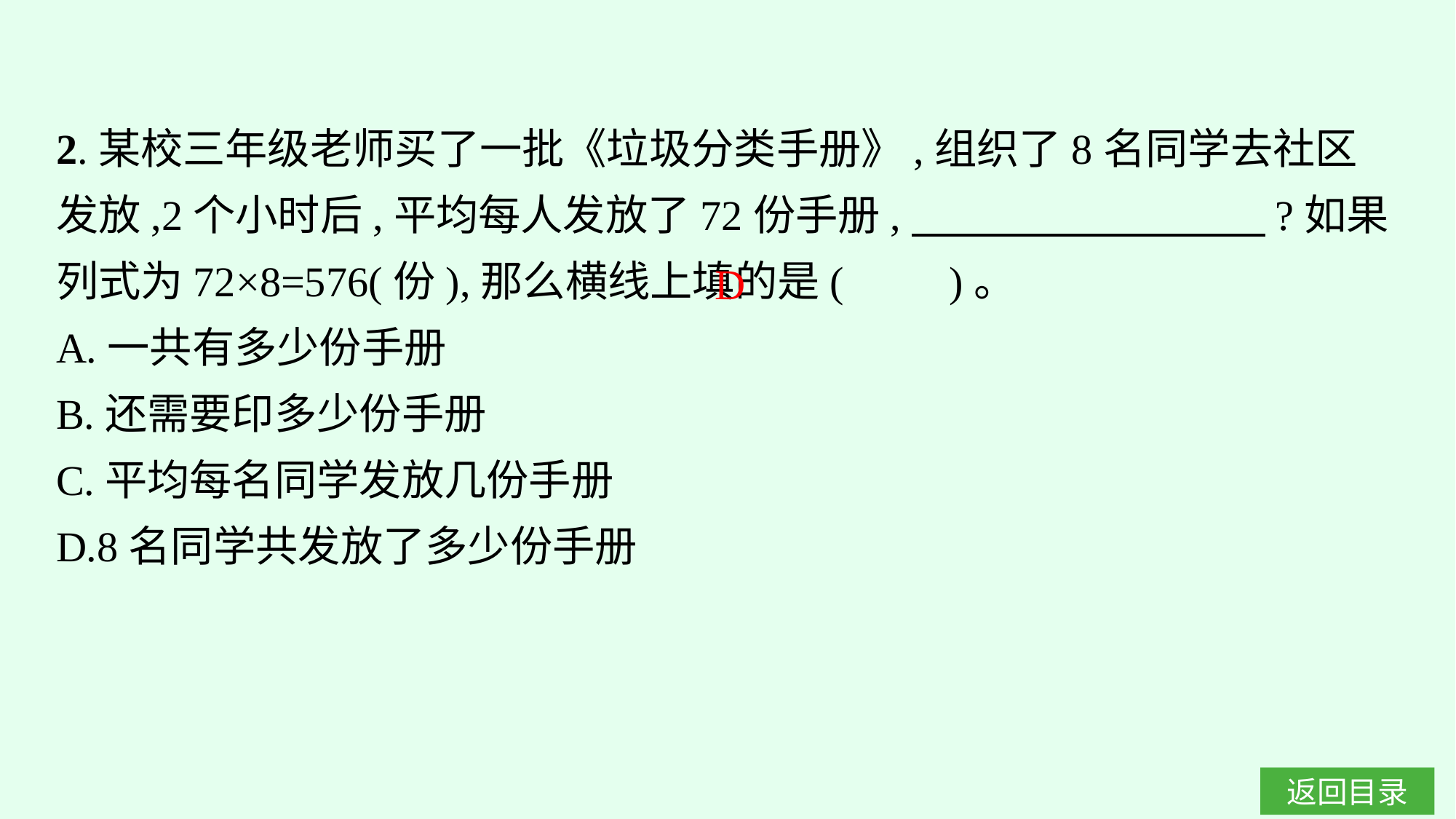

2.某校三年级老师买了一批《垃圾分类手册》,组织了8名同学去社区发放,2个小时后,平均每人发放了72份手册,　               　　　　?如果列式为72×8=576(份),那么横线上填的是(　　)。
A.一共有多少份手册
B.还需要印多少份手册
C.平均每名同学发放几份手册
D.8名同学共发放了多少份手册
D